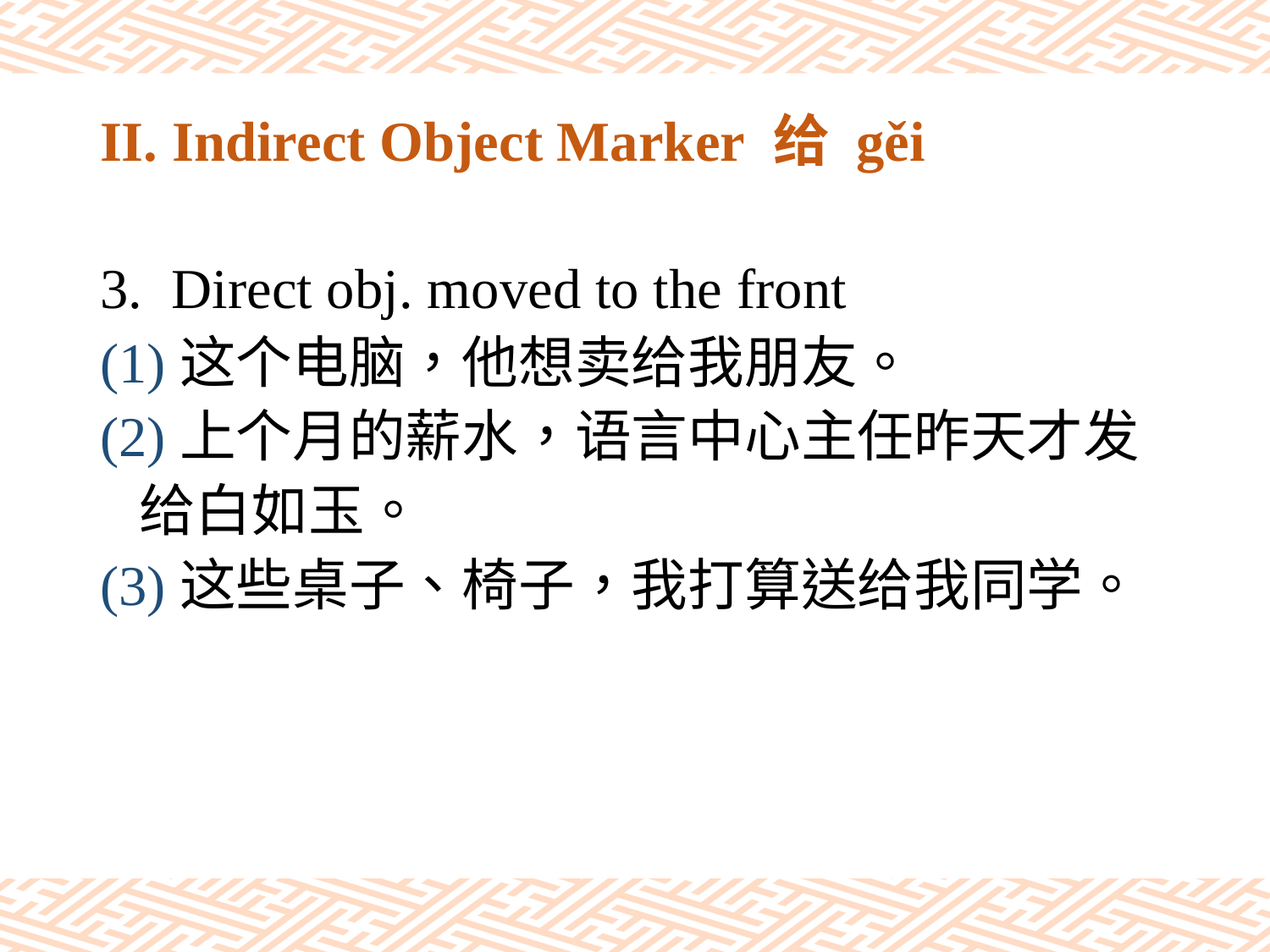

# II. Indirect Object Marker 给 gěi
Direct obj. moved to the front
(1)这个电脑，他想卖给我朋友。
(2)上个月的薪水，语言中心主任昨天才发
  给白如玉。
(3)这些桌子、椅子，我打算送给我同学。